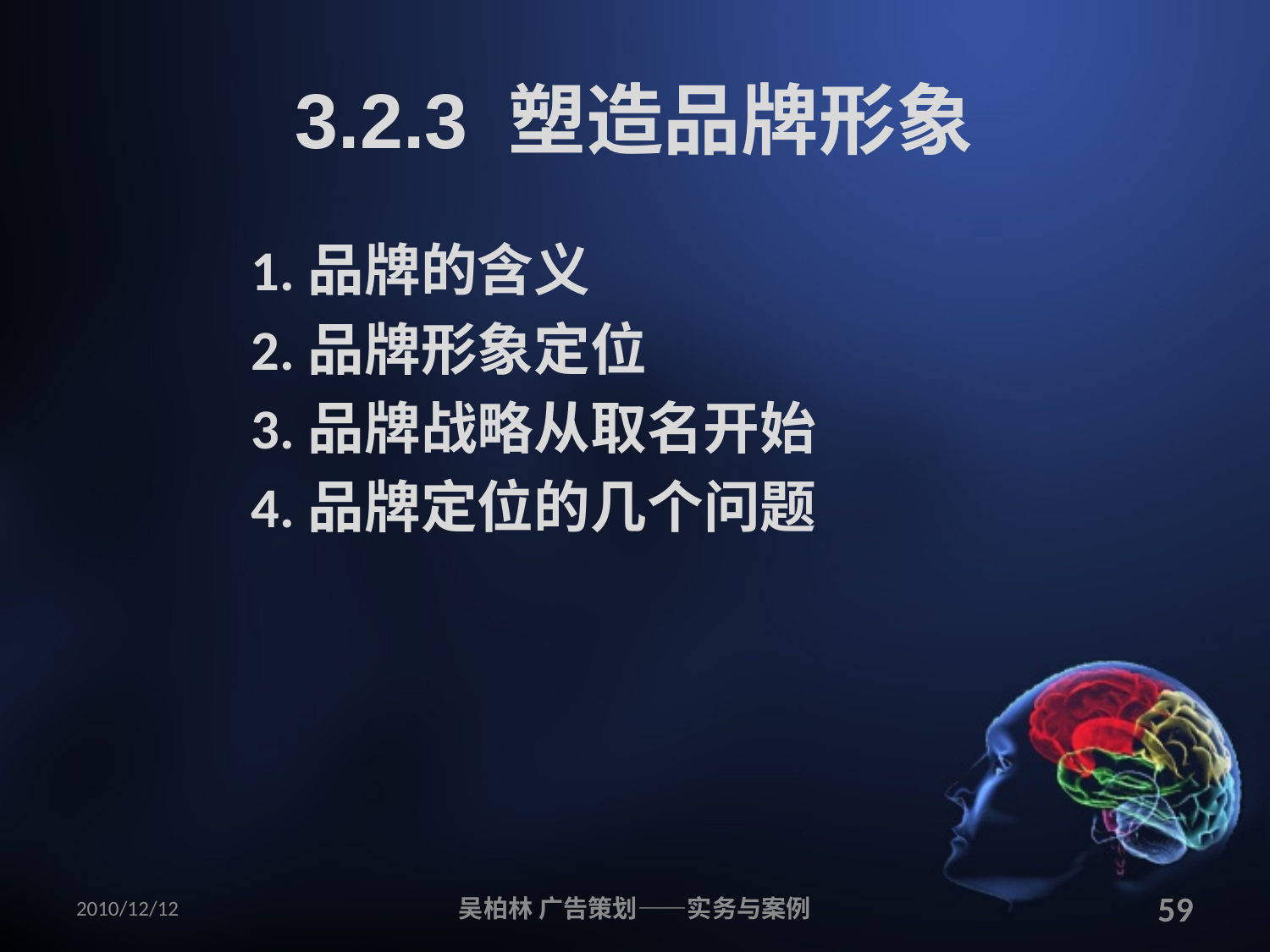

# 3.2.3 塑造品牌形象
1.品牌的含义
2.品牌形象定位
3.品牌战略从取名开始
4.品牌定位的几个问题

2010/12/12
吴柏林 广告策划——实务与案例
59